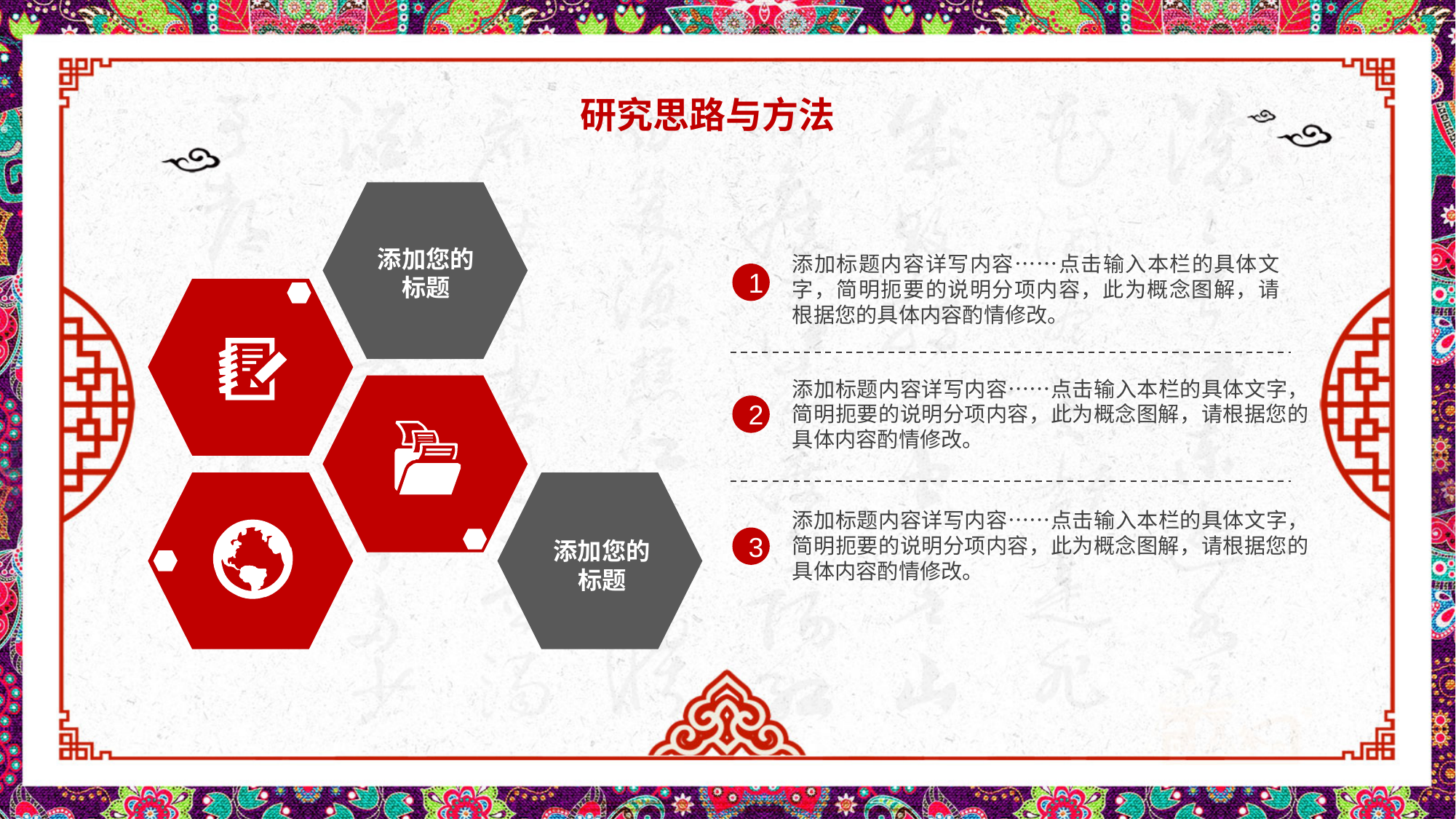

研究思路与方法

添加您的标题

添加您的标题
添加标题内容详写内容……点击输入本栏的具体文字，简明扼要的说明分项内容，此为概念图解，请根据您的具体内容酌情修改。
1
添加标题内容详写内容……点击输入本栏的具体文字，简明扼要的说明分项内容，此为概念图解，请根据您的具体内容酌情修改。
2
添加标题内容详写内容……点击输入本栏的具体文字，简明扼要的说明分项内容，此为概念图解，请根据您的具体内容酌情修改。
3